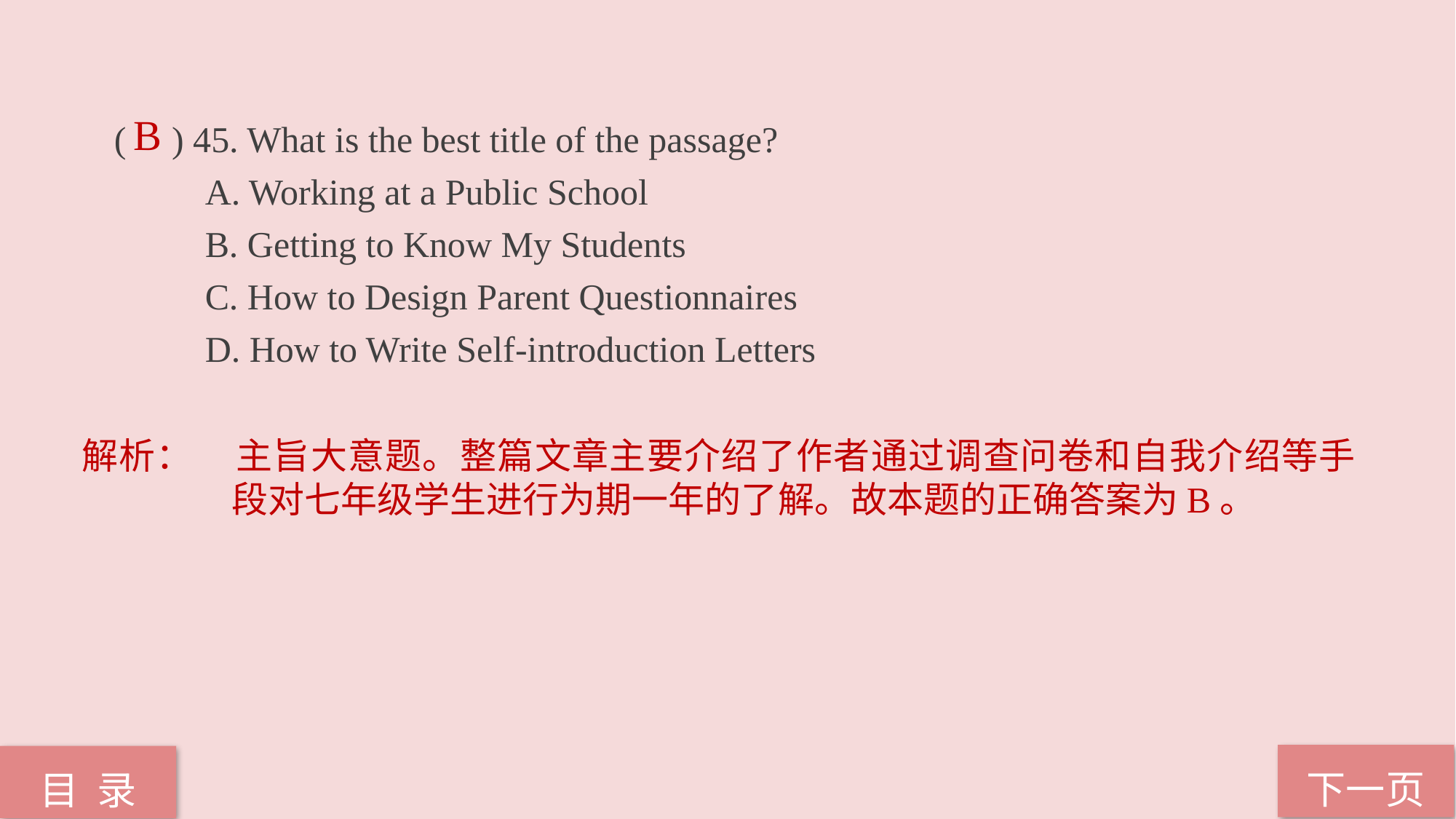

B
(     ) 45. What is the best title of the passage?
          A. Working at a Public School
          B. Getting to Know My Students
          C. How to Design Parent Questionnaires
          D. How to Write Self-introduction Letters
解析：	主旨大意题。整篇文章主要介绍了作者通过调查问卷和自我介绍等手段对七年级学生进行为期一年的了解。故本题的正确答案为B。